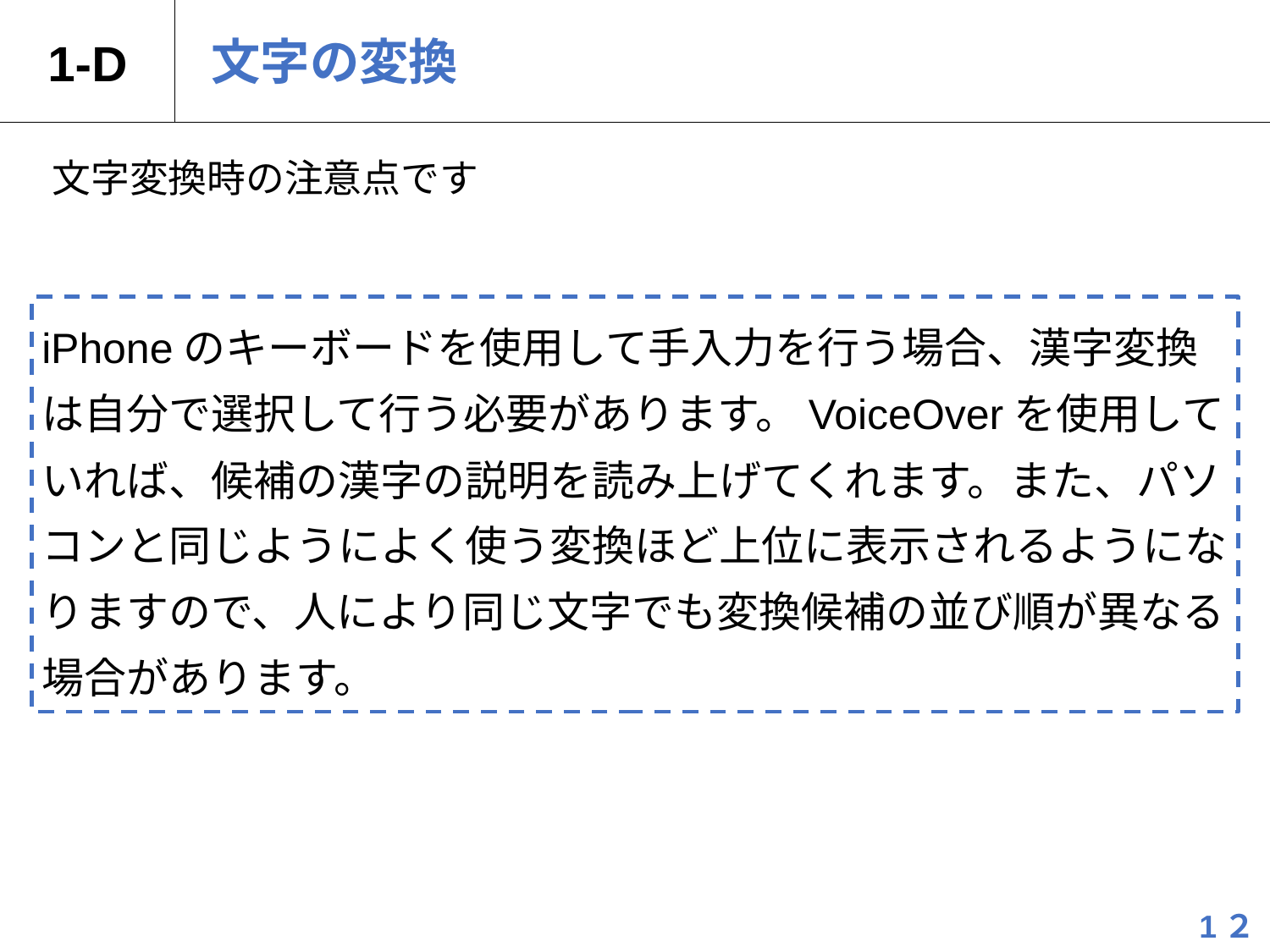

1-D
文字の変換
文字変換時の注意点です
iPhoneのキーボードを使用して手入力を行う場合、漢字変換は自分で選択して行う必要があります。VoiceOverを使用していれば、候補の漢字の説明を読み上げてくれます。また、パソコンと同じようによく使う変換ほど上位に表示されるようになりますので、人により同じ文字でも変換候補の並び順が異なる場合があります。
1２